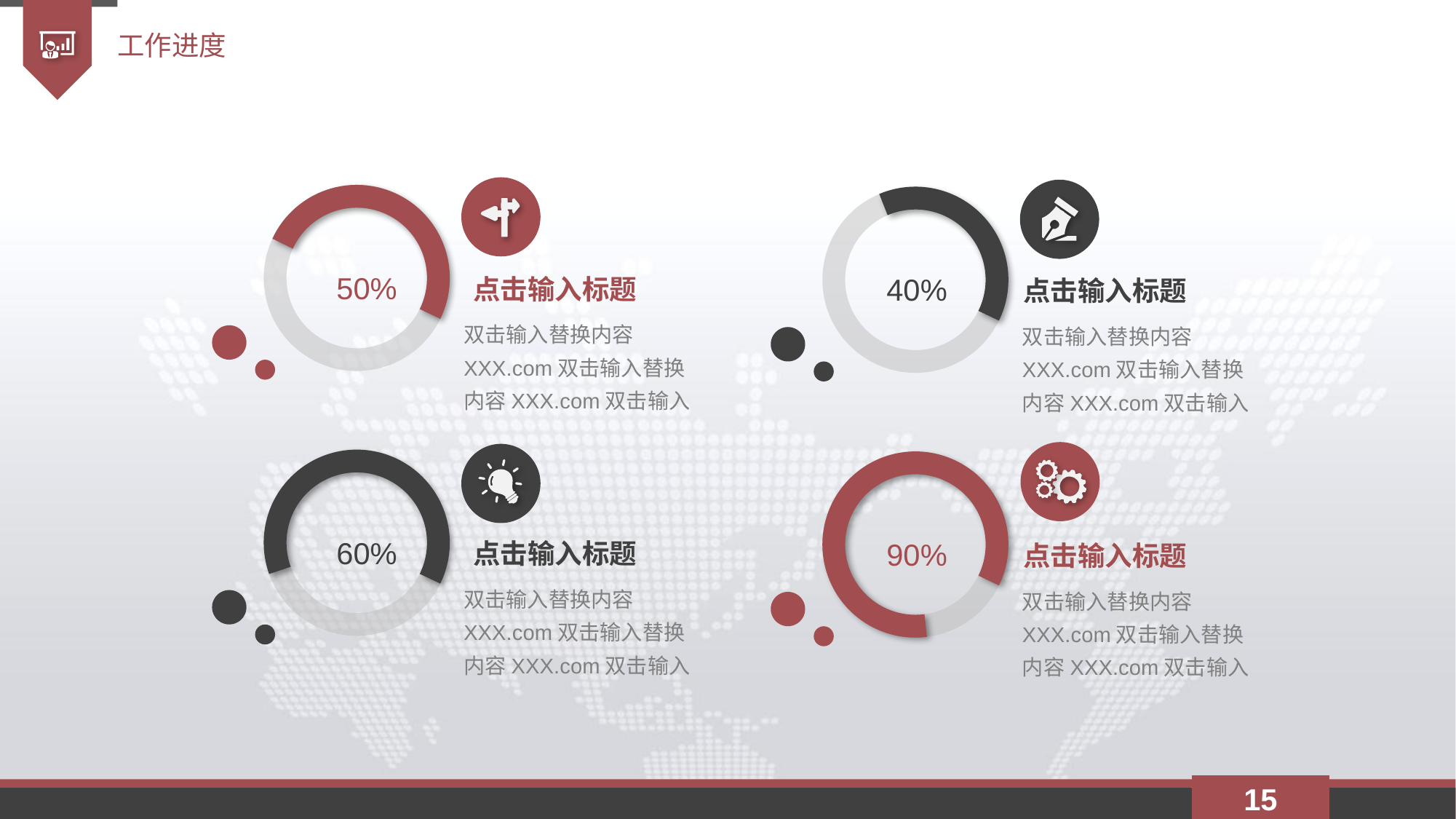

工作进度

50%
点击输入标题
40%
点击输入标题
双击输入替换内容XXX.com双击输入替换内容XXX.com双击输入
双击输入替换内容XXX.com双击输入替换内容XXX.com双击输入

60%
点击输入标题
90%
点击输入标题
双击输入替换内容XXX.com双击输入替换内容XXX.com双击输入
双击输入替换内容XXX.com双击输入替换内容XXX.com双击输入

15

延时符